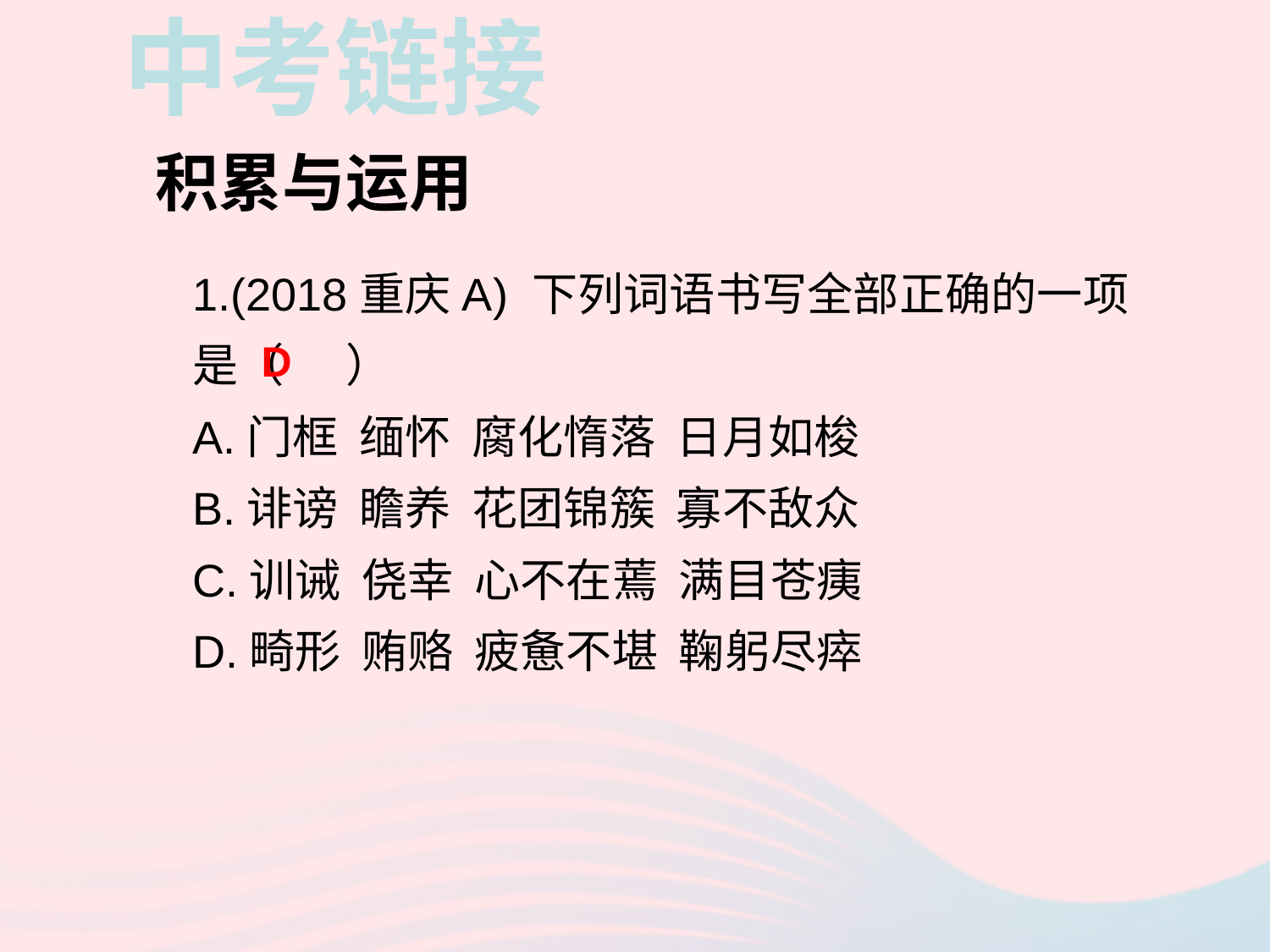

中考链接
积累与运用
1.(2018重庆A) 下列词语书写全部正确的一项是（      ）
A.门框  缅怀  腐化惰落  日月如梭
B.诽谤  瞻养  花团锦簇  寡不敌众
C.训诫  侥幸  心不在蔫  满目苍痍
D.畸形  贿赂  疲惫不堪  鞠躬尽瘁
D